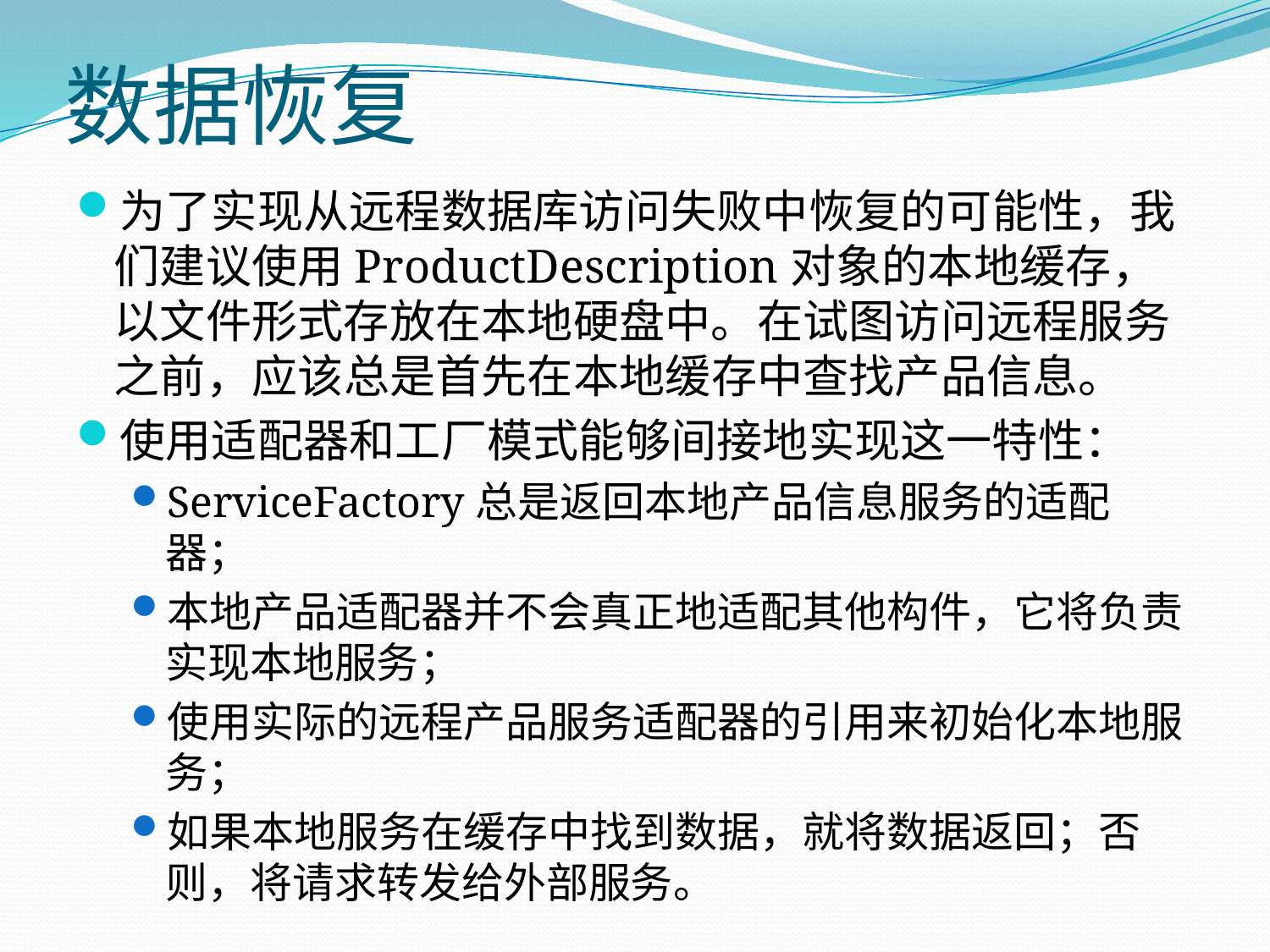

# 数据恢复
为了实现从远程数据库访问失败中恢复的可能性，我们建议使用ProductDescription对象的本地缓存，以文件形式存放在本地硬盘中。在试图访问远程服务之前，应该总是首先在本地缓存中查找产品信息。
使用适配器和工厂模式能够间接地实现这一特性：
ServiceFactory总是返回本地产品信息服务的适配器；
本地产品适配器并不会真正地适配其他构件，它将负责实现本地服务；
使用实际的远程产品服务适配器的引用来初始化本地服务；
如果本地服务在缓存中找到数据，就将数据返回；否则，将请求转发给外部服务。